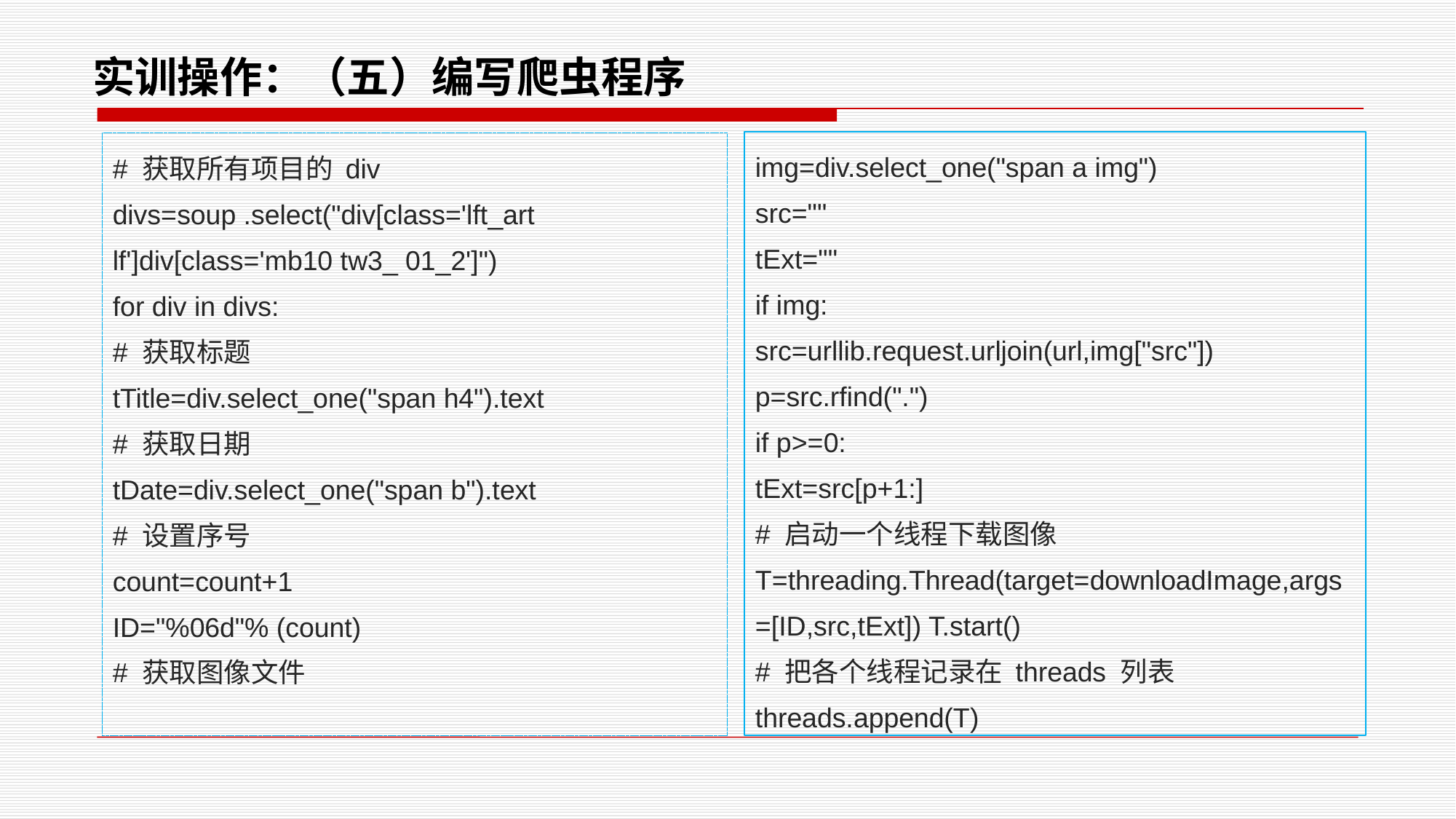

# 实训操作：（五）编写爬虫程序
img=div.select_one("span a img")
src=""
tExt=""
if img:
src=urllib.request.urljoin(url,img["src"])
p=src.rﬁnd(".")
if p>=0:
tExt=src[p+1:]
# 启动一个线程下载图像
T=threading.Thread(target=downloadImage,args=[ID,src,tExt]) T.start()
# 把各个线程记录在 threads 列表 threads.append(T)
# 获取所有项目的 div
divs=soup .select("div[class='lft_art lf']div[class='mb10 tw3_ 01_2']")
for div in divs:
# 获取标题
tTitle=div.select_one("span h4").text
# 获取日期
tDate=div.select_one("span b").text
# 设置序号
count=count+1
ID="%06d"% (count)
# 获取图像文件